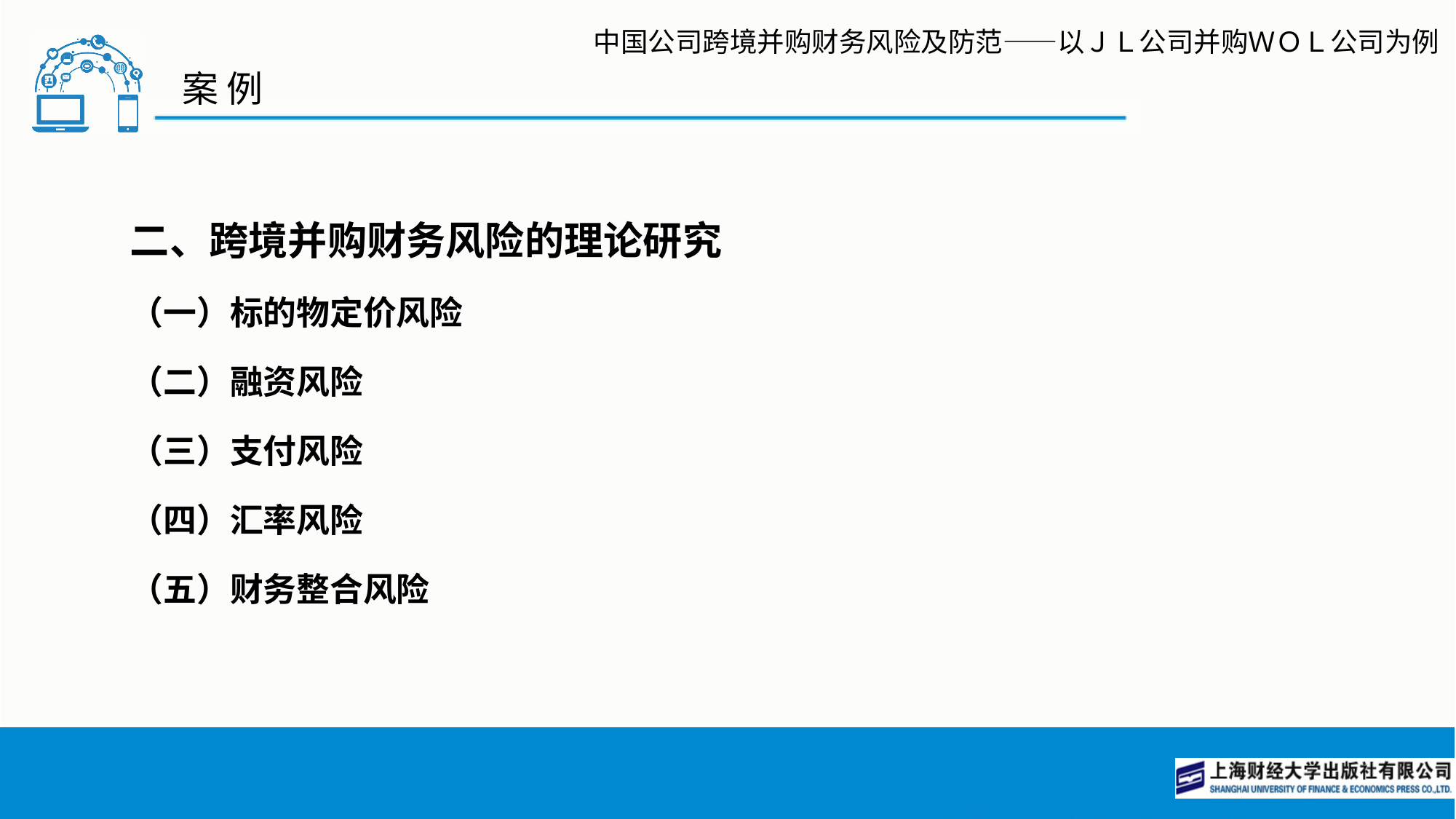

中国公司跨境并购财务风险及防范——以ＪＬ公司并购ＷＯＬ公司为例
# 案 例
二、跨境并购财务风险的理论研究
（一）标的物定价风险
（二）融资风险
（三）支付风险
（四）汇率风险
（五）财务整合风险